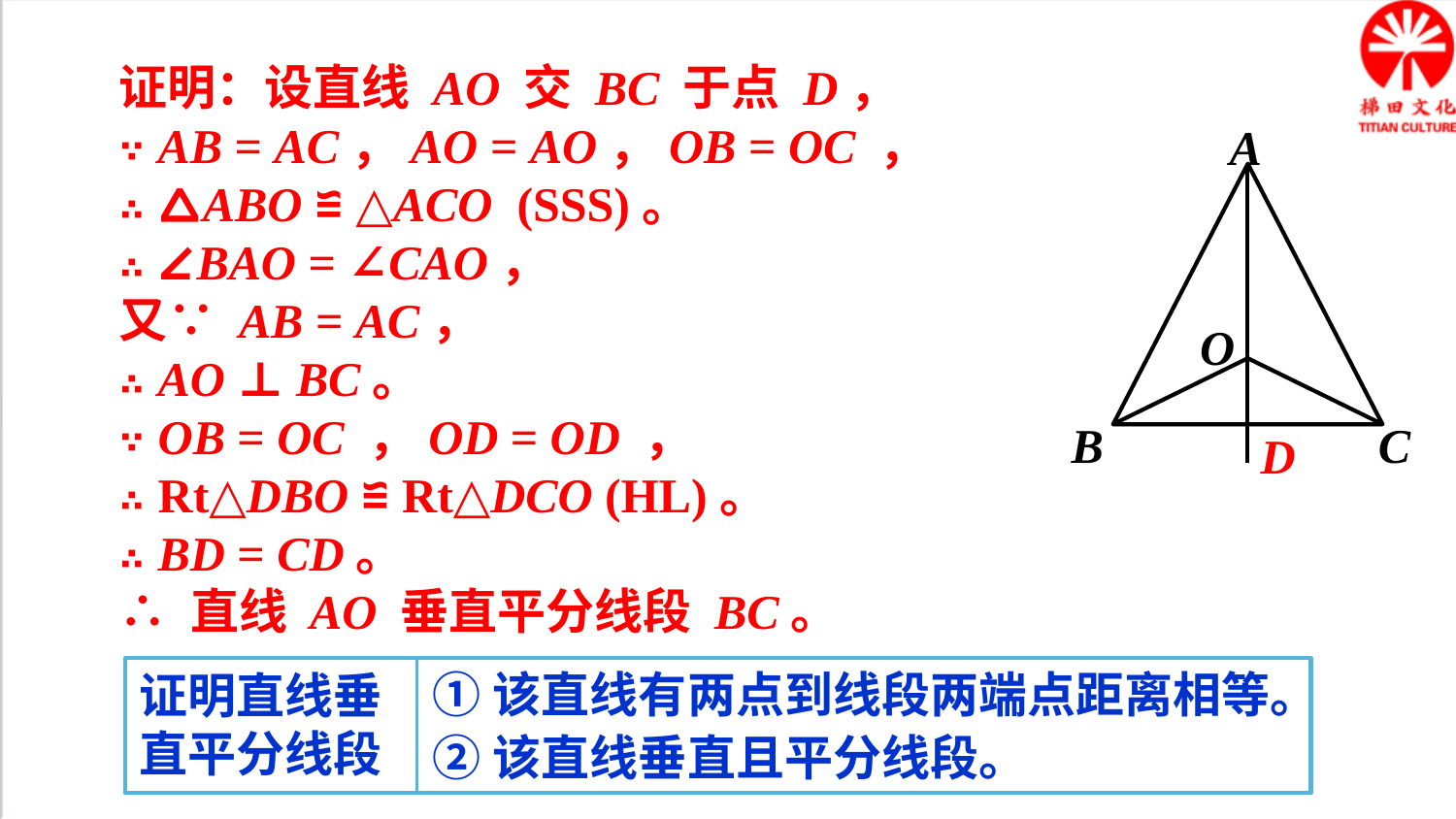

证明：设直线 AO 交 BC 于点 D，
∵ AB = AC，AO = AO，OB = OC ，
∴ △ABO ≌ △ACO  (SSS)。
∴ ∠BAO = ∠CAO，
又∵ AB = AC，
∴ AO ⊥ BC。
∵ OB = OC ，OD = OD ，
∴ Rt△DBO ≌ Rt△DCO (HL)。
∴ BD = CD。
∴ 直线 AO 垂直平分线段 BC。
A

O

B
C
D
①该直线有两点到线段两端点距离相等。
证明直线垂直平分线段

②该直线垂直且平分线段。